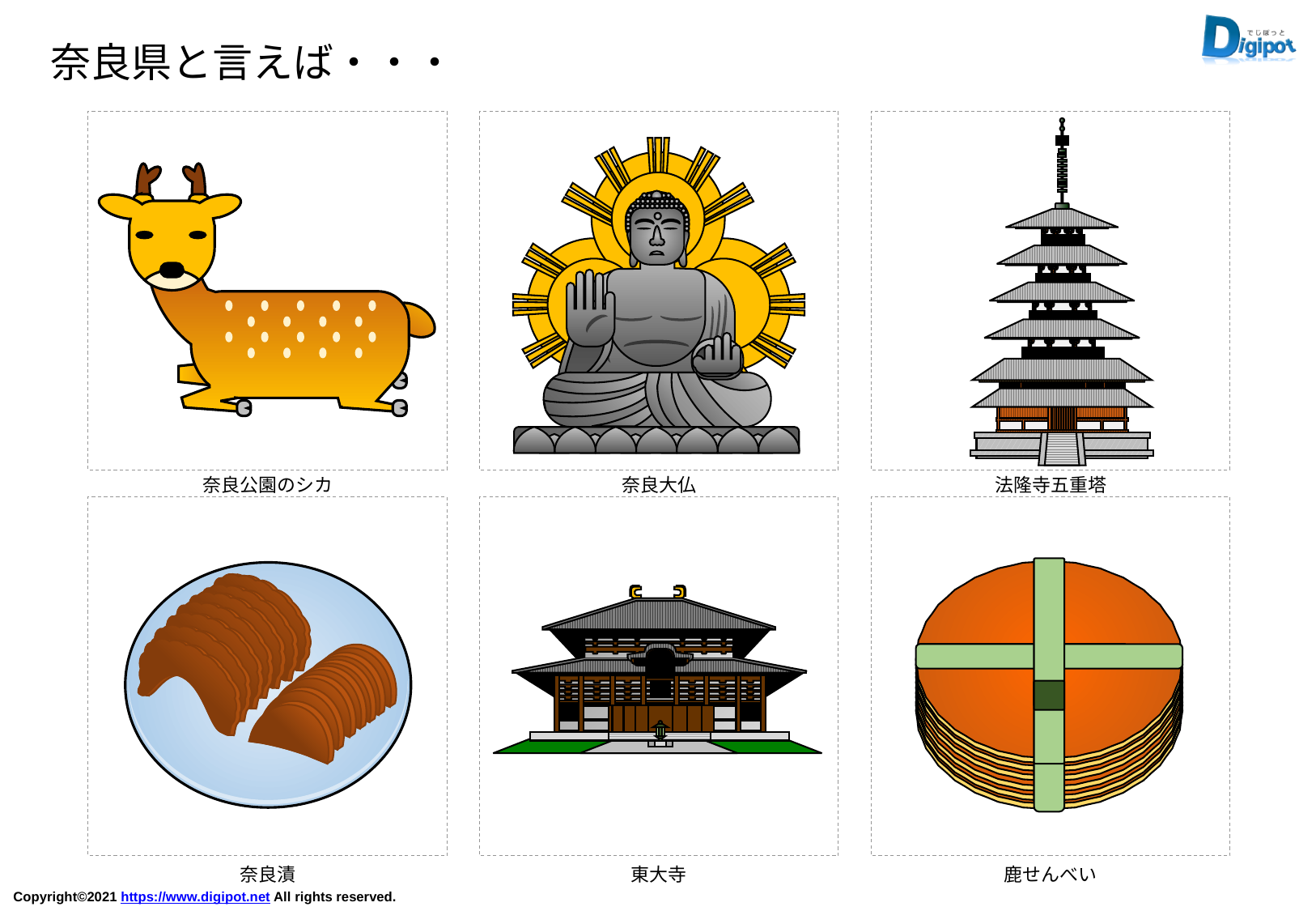

奈良県と言えば・・・

奈良公園のシカ
奈良大仏
法隆寺五重塔

奈良漬
東大寺
鹿せんべい